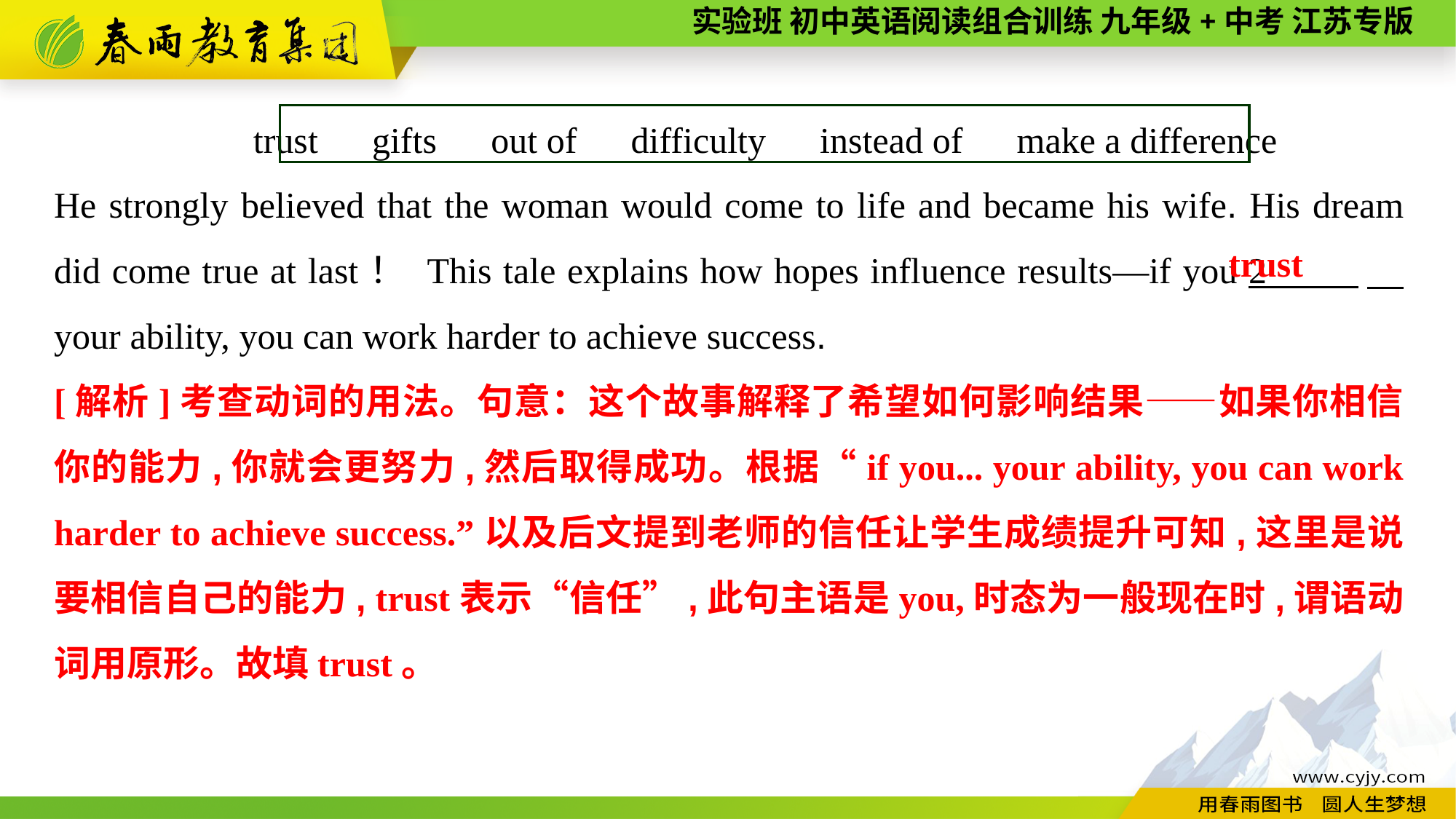

trust　gifts　out of　difficulty　instead of　make a difference
He strongly believed that the woman would come to life and became his wife. His dream did come true at last！ This tale explains how hopes influence results—if you 2        　 your ability, you can work harder to achieve success.

trust
[解析]考查动词的用法。句意：这个故事解释了希望如何影响结果——如果你相信你的能力,你就会更努力,然后取得成功。根据“if you... your ability, you can work harder to achieve success.”以及后文提到老师的信任让学生成绩提升可知,这里是说要相信自己的能力, trust表示“信任”,此句主语是you,时态为一般现在时,谓语动词用原形。故填trust。